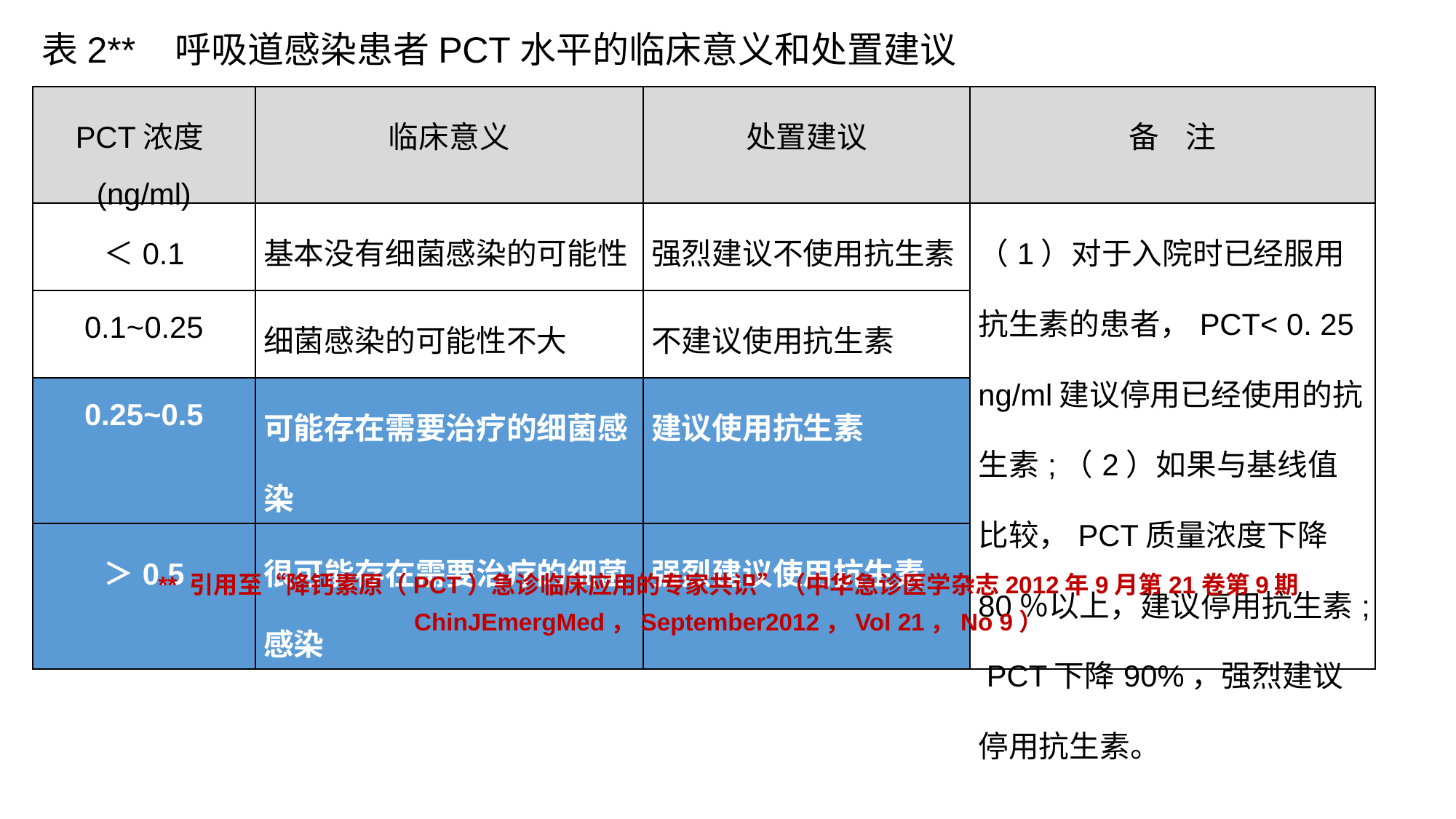

表2**   呼吸道感染患者PCT水平的临床意义和处置建议
| PCT浓度(ng/ml) | 临床意义 | 处置建议 | 备 注 |
| --- | --- | --- | --- |
| ＜0.1 | 基本没有细菌感染的可能性 | 强烈建议不使用抗生素 | （1）对于入院时已经服用抗生素的患者，PCT< 0. 25 ng/ml建议停用已经使用的抗生素;（2）如果与基线值比较，PCT质量浓度下降80％以上，建议停用抗生素; PCT下降90%，强烈建议停用抗生素。 |
| 0.1~0.25 | 细菌感染的可能性不大 | 不建议使用抗生素 |  |
| 0.25~0.5 | 可能存在需要治疗的细菌感染 | 建议使用抗生素 |  |
| ＞0.5 | 很可能存在需要治疗的细菌感染 | 强烈建议使用抗生素 |  |
** 引用至“降钙素原（PCT）急诊临床应用的专家共识”（中华急诊医学杂志2012年9月第21卷第9期
ChinJEmergMed，September2012，Vol 21，No 9）